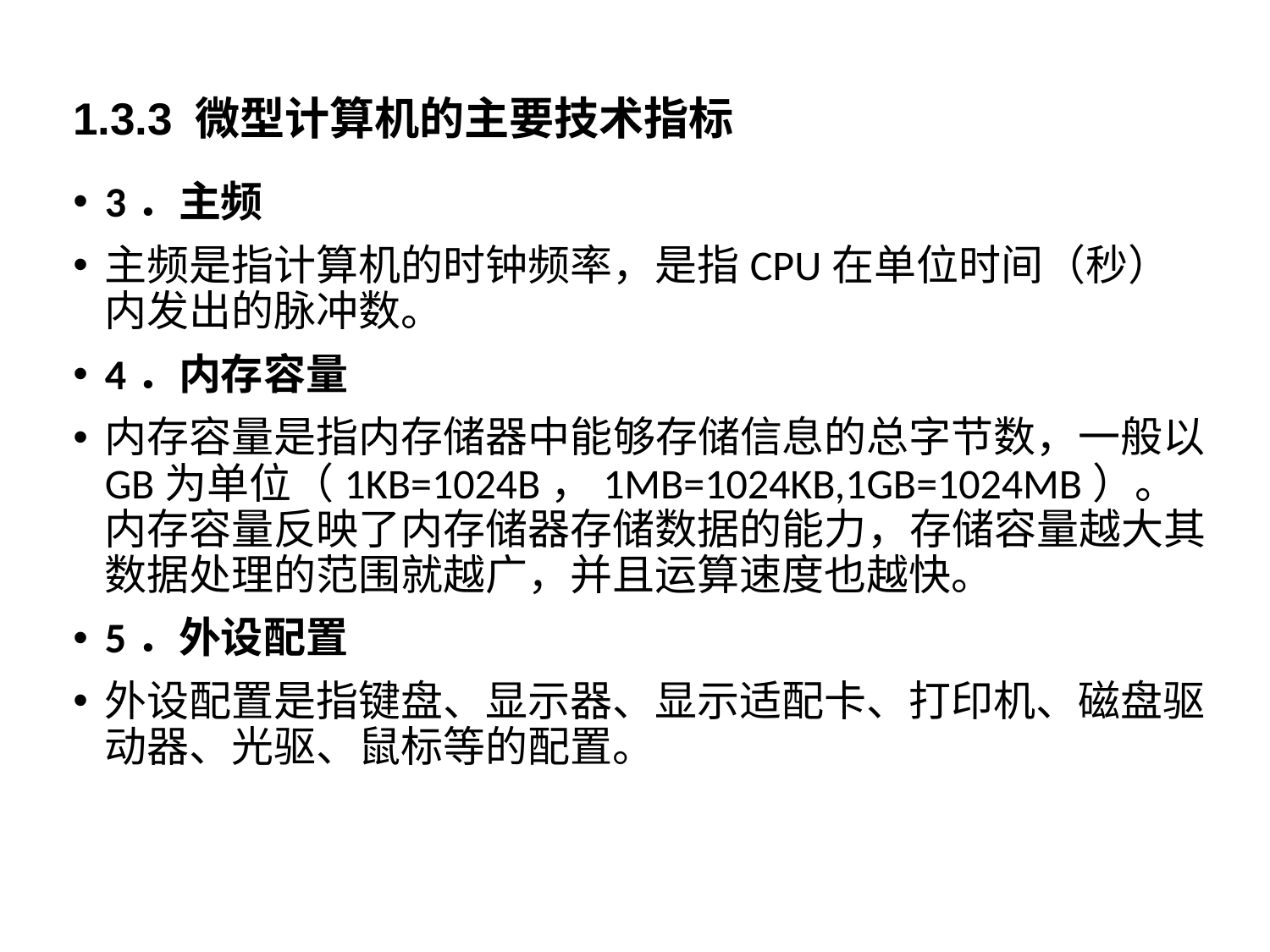

# 1.3.3 微型计算机的主要技术指标
3．主频
主频是指计算机的时钟频率，是指CPU在单位时间（秒）内发出的脉冲数。
4．内存容量
内存容量是指内存储器中能够存储信息的总字节数，一般以GB为单位（1KB=1024B，1MB=1024KB,1GB=1024MB）。内存容量反映了内存储器存储数据的能力，存储容量越大其数据处理的范围就越广，并且运算速度也越快。
5．外设配置
外设配置是指键盘、显示器、显示适配卡、打印机、磁盘驱动器、光驱、鼠标等的配置。